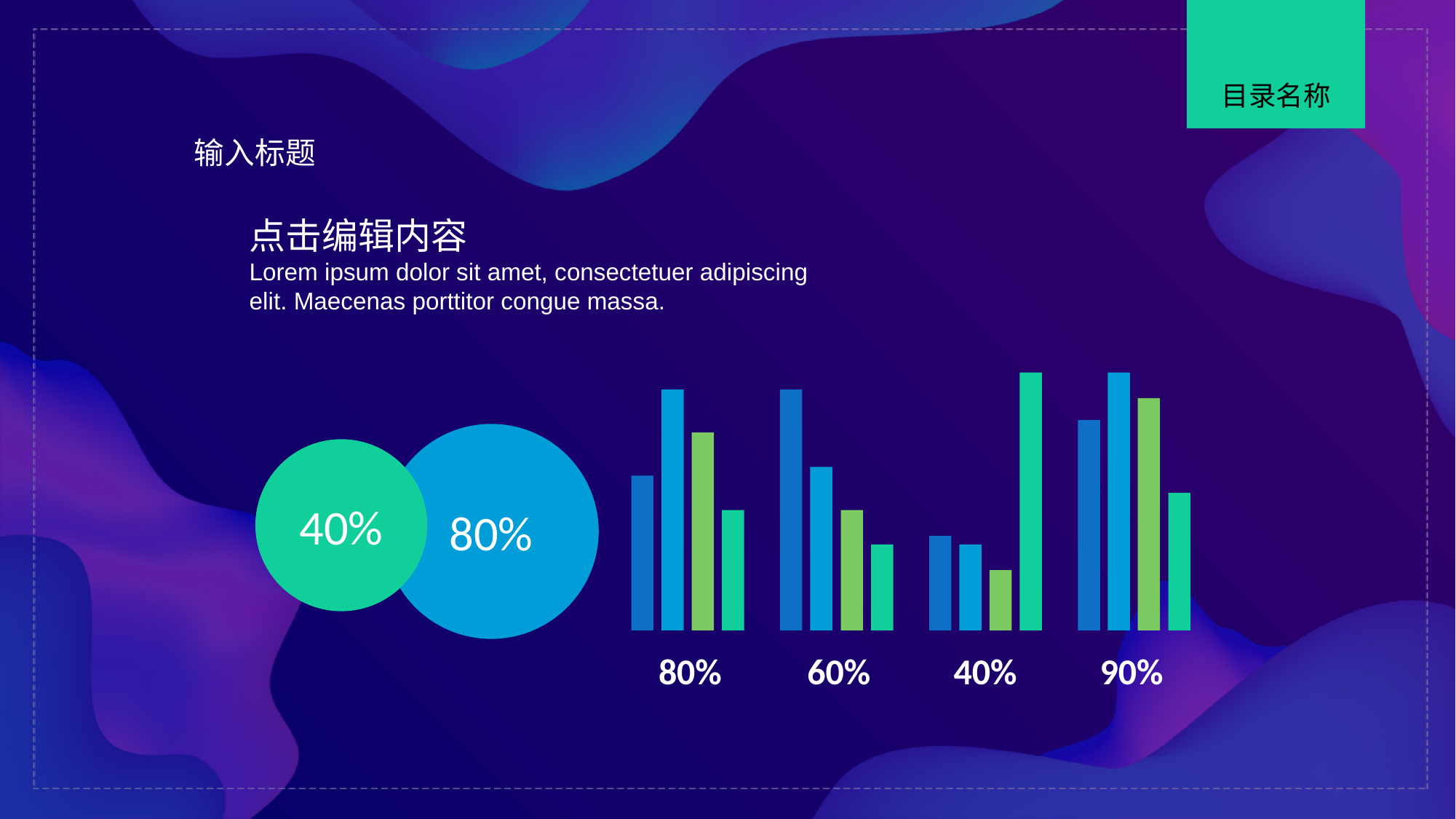

目录名称
输入标题
点击编辑内容
Lorem ipsum dolor sit amet, consectetuer adipiscing elit. Maecenas porttitor congue massa.

80%
60%
40%
90%
80%
40%